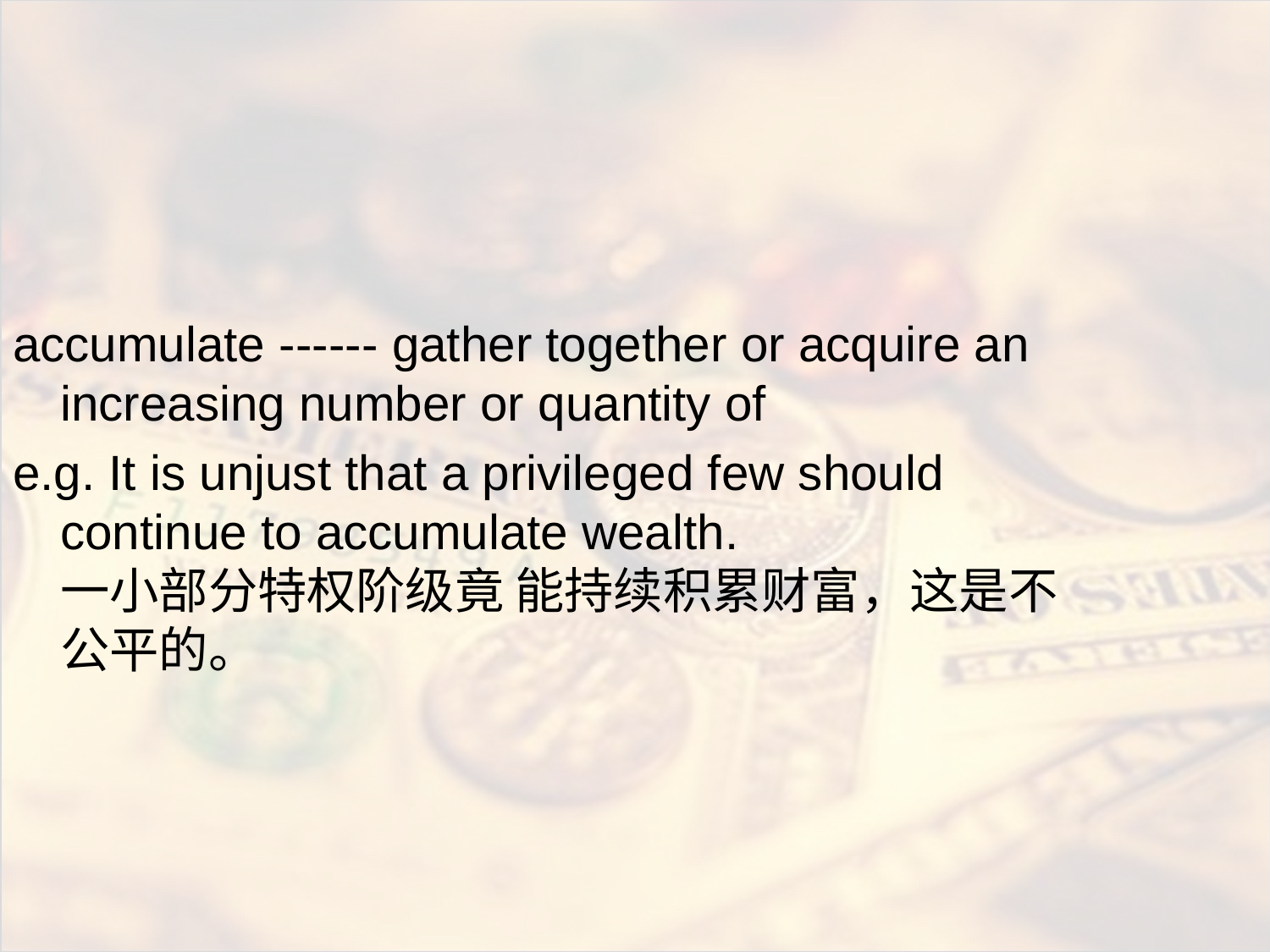

#
accumulate ------ gather together or acquire an increasing number or quantity of
e.g. It is unjust that a privileged few should continue to accumulate wealth.
一小部分特权阶级竟 能持续积累财富，这是不公平的。